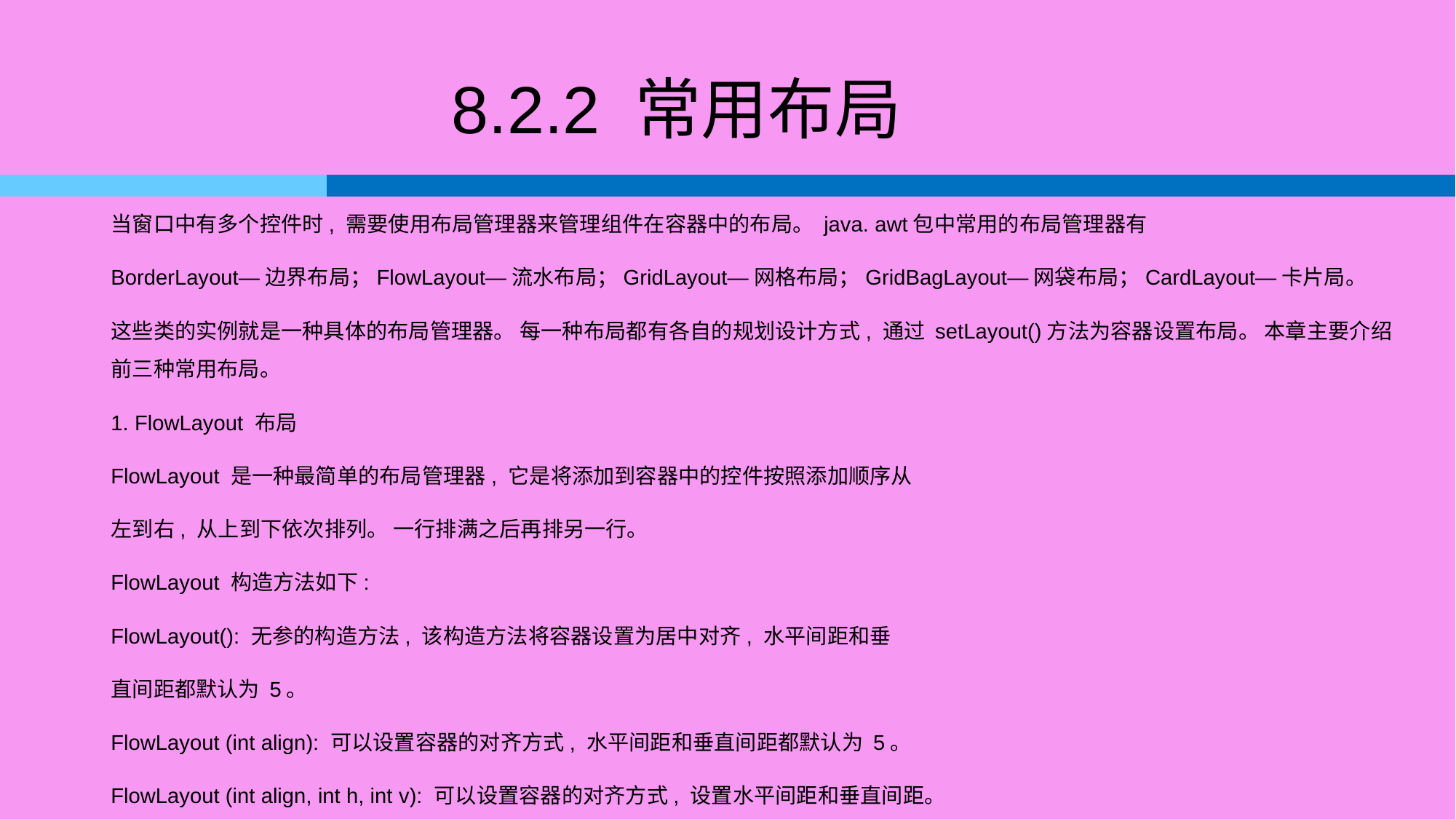

# 8.2.2 常用布局
当窗口中有多个控件时, 需要使用布局管理器来管理组件在容器中的布局。 java. awt包中常用的布局管理器有
BorderLayout—边界布局；FlowLayout—流水布局；GridLayout—网格布局；GridBagLayout—网袋布局；CardLayout—卡片局。
这些类的实例就是一种具体的布局管理器。 每一种布局都有各自的规划设计方式, 通过 setLayout()方法为容器设置布局。 本章主要介绍前三种常用布局。
1. FlowLayout 布局
FlowLayout 是一种最简单的布局管理器, 它是将添加到容器中的控件按照添加顺序从
左到右, 从上到下依次排列。 一行排满之后再排另一行。
FlowLayout 构造方法如下:
FlowLayout(): 无参的构造方法, 该构造方法将容器设置为居中对齐, 水平间距和垂
直间距都默认为 5。
FlowLayout (int align): 可以设置容器的对齐方式, 水平间距和垂直间距都默认为 5。
FlowLayout (int align, int h, int v): 可以设置容器的对齐方式, 设置水平间距和垂直间距。